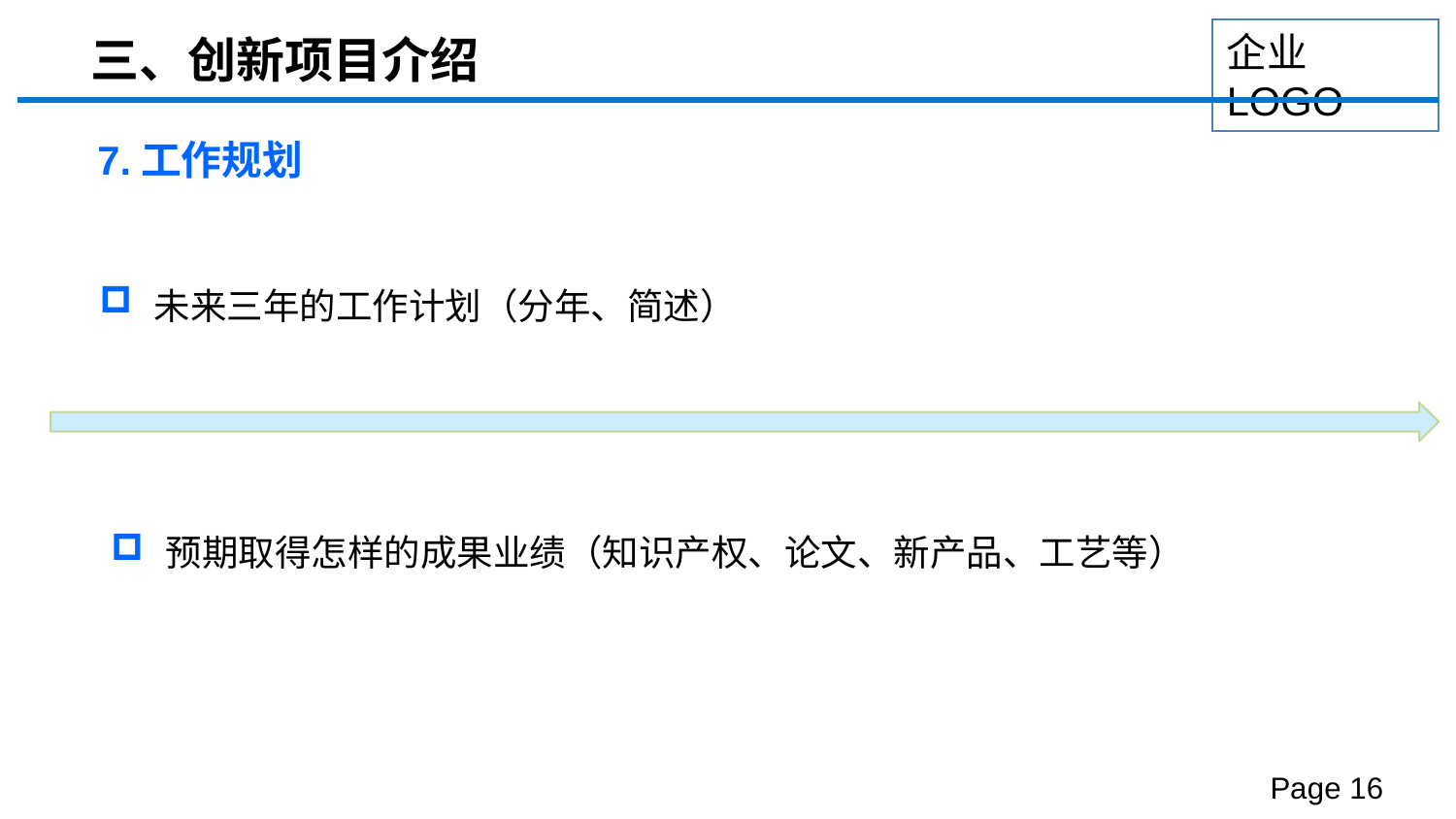

三、创新项目介绍
7.工作规划
未来三年的工作计划（分年、简述）

预期取得怎样的成果业绩（知识产权、论文、新产品、工艺等）
Page 16